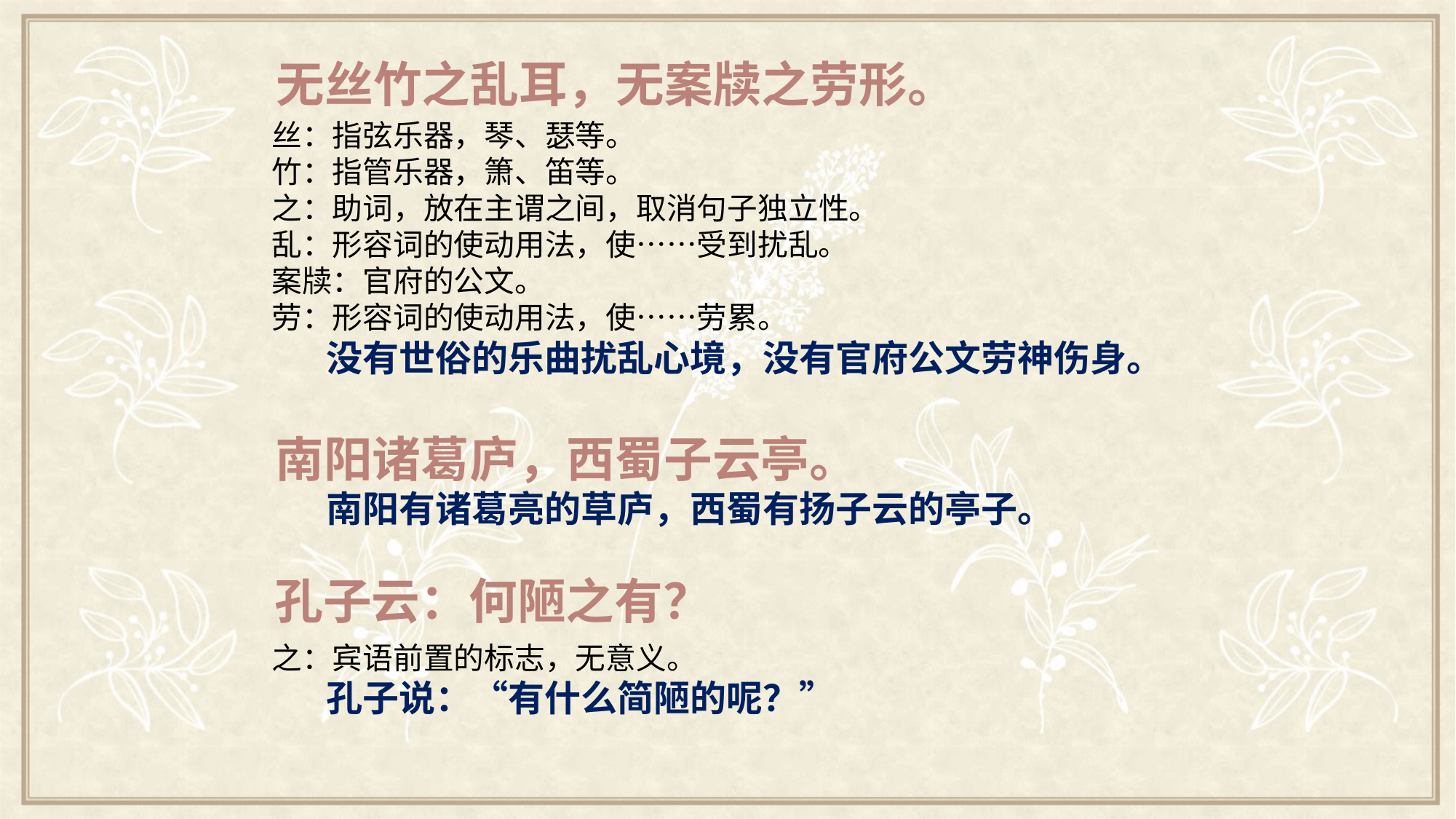

无丝竹之乱耳，无案牍之劳形。
丝：指弦乐器，琴、瑟等。
竹：指管乐器，箫、笛等。
之：助词，放在主谓之间，取消句子独立性。
乱：形容词的使动用法，使……受到扰乱。
案牍：官府的公文。
劳：形容词的使动用法，使……劳累。
没有世俗的乐曲扰乱心境，没有官府公文劳神伤身。
南阳诸葛庐，西蜀子云亭。
南阳有诸葛亮的草庐，西蜀有扬子云的亭子。
孔子云：何陋之有？
之：宾语前置的标志，无意义。
孔子说：“有什么简陋的呢？”